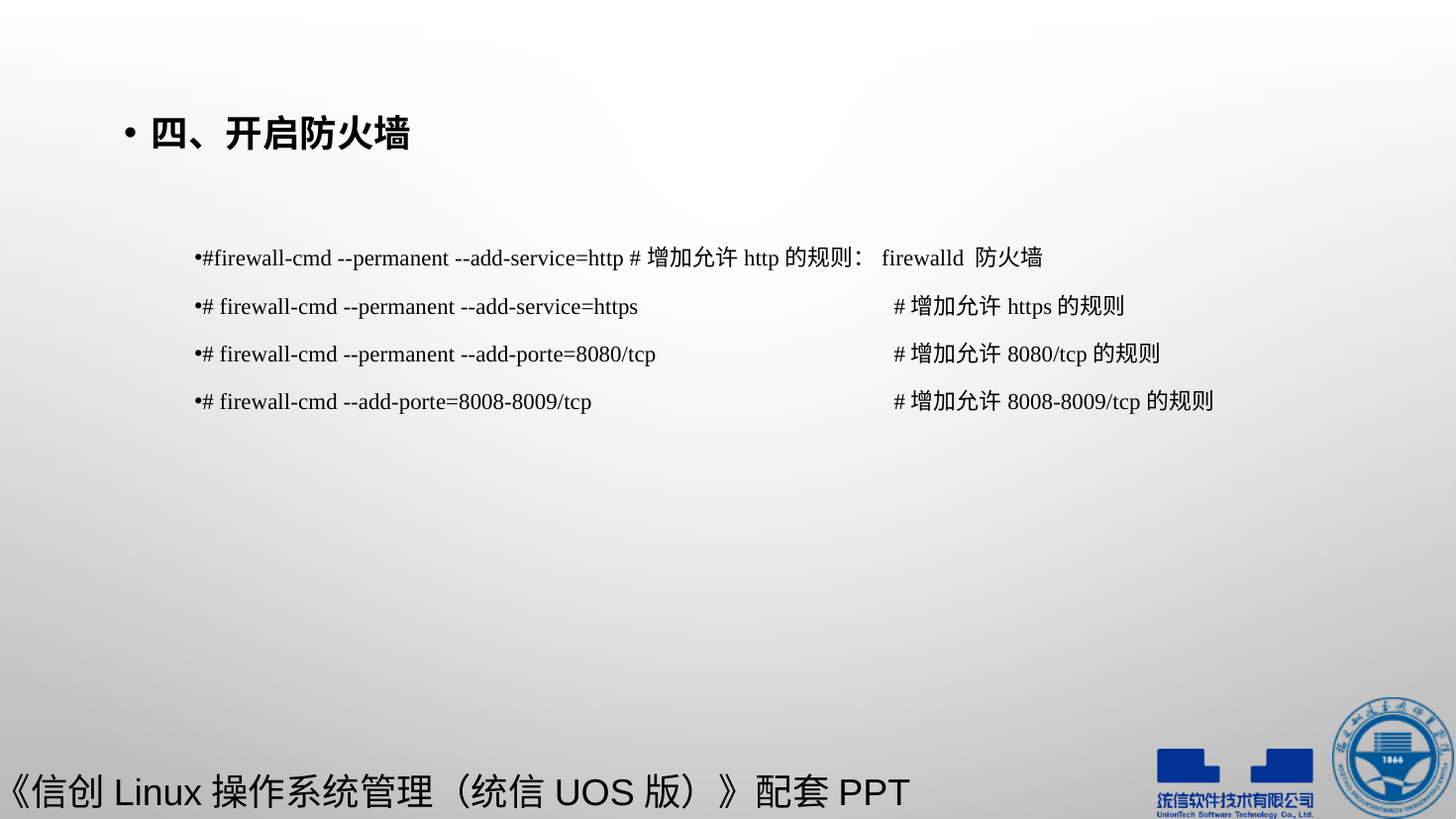

四、开启防火墙

#firewall-cmd --permanent --add-service=http #增加允许http的规则：firewalld 防火墙
# firewall-cmd --permanent --add-service=https		#增加允许https的规则
# firewall-cmd --permanent --add-porte=8080/tcp		#增加允许8080/tcp的规则
# firewall-cmd --add-porte=8008-8009/tcp			#增加允许8008-8009/tcp的规则